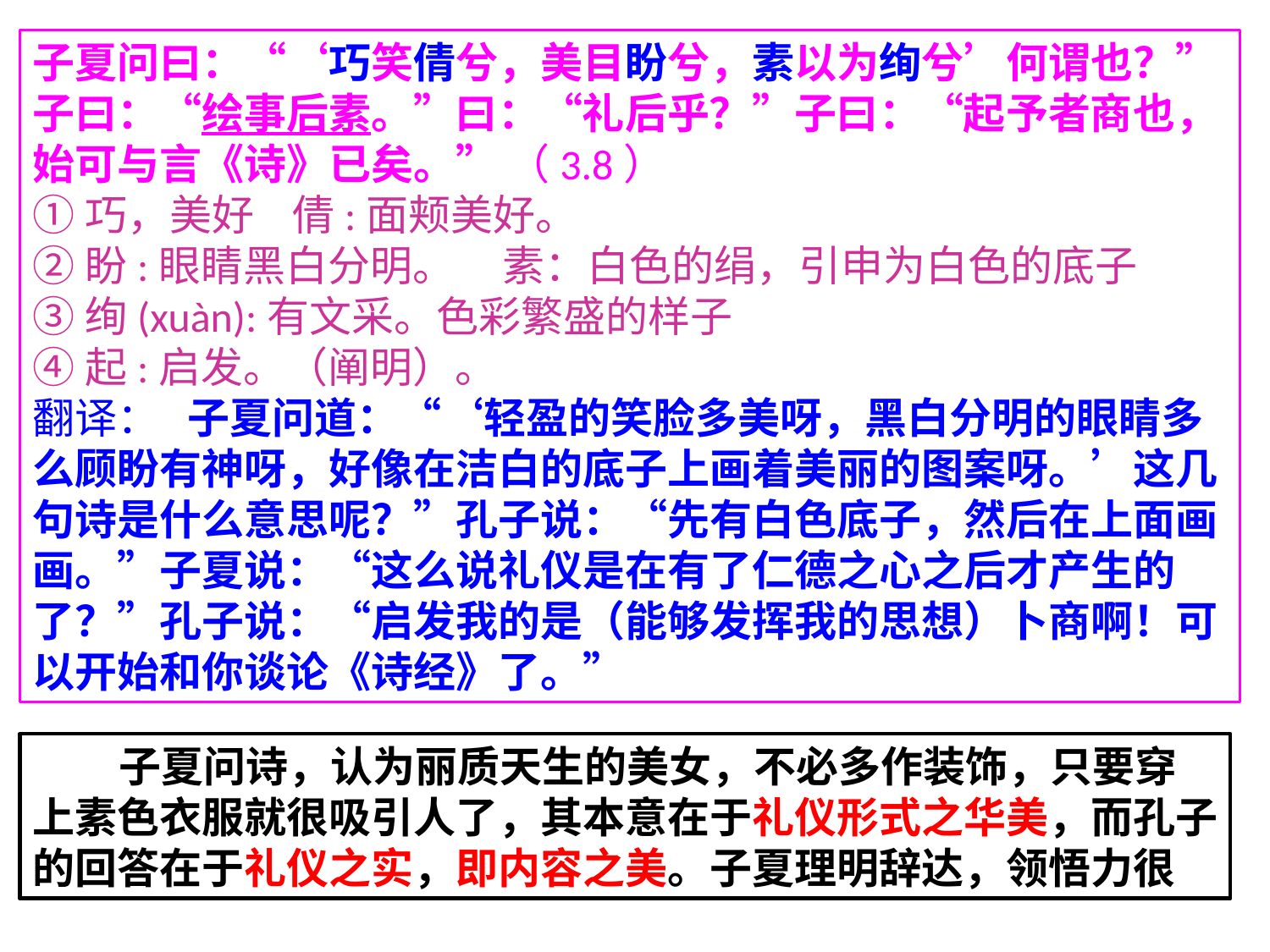

子夏问曰：“‘巧笑倩兮，美目盼兮，素以为绚兮’何谓也？”子曰：“绘事后素。”曰：“礼后乎？”子曰：“起予者商也，始可与言《诗》已矣。” （3.8）
①巧，美好    倩:面颊美好。
②盼:眼睛黑白分明。     素：白色的绢，引申为白色的底子
③绚(xuàn):有文采。色彩繁盛的样子
④起:启发。（阐明）。
翻译：   子夏问道：“‘轻盈的笑脸多美呀，黑白分明的眼睛多么顾盼有神呀，好像在洁白的底子上画着美丽的图案呀。’这几句诗是什么意思呢？”孔子说：“先有白色底子，然后在上面画画。”子夏说：“这么说礼仪是在有了仁德之心之后才产生的了？”孔子说：“启发我的是（能够发挥我的思想）卜商啊！可以开始和你谈论《诗经》了。”
        子夏问诗，认为丽质天生的美女，不必多作装饰，只要穿上素色衣服就很吸引人了，其本意在于礼仪形式之华美，而孔子的回答在于礼仪之实，即内容之美。子夏理明辞达，领悟力很